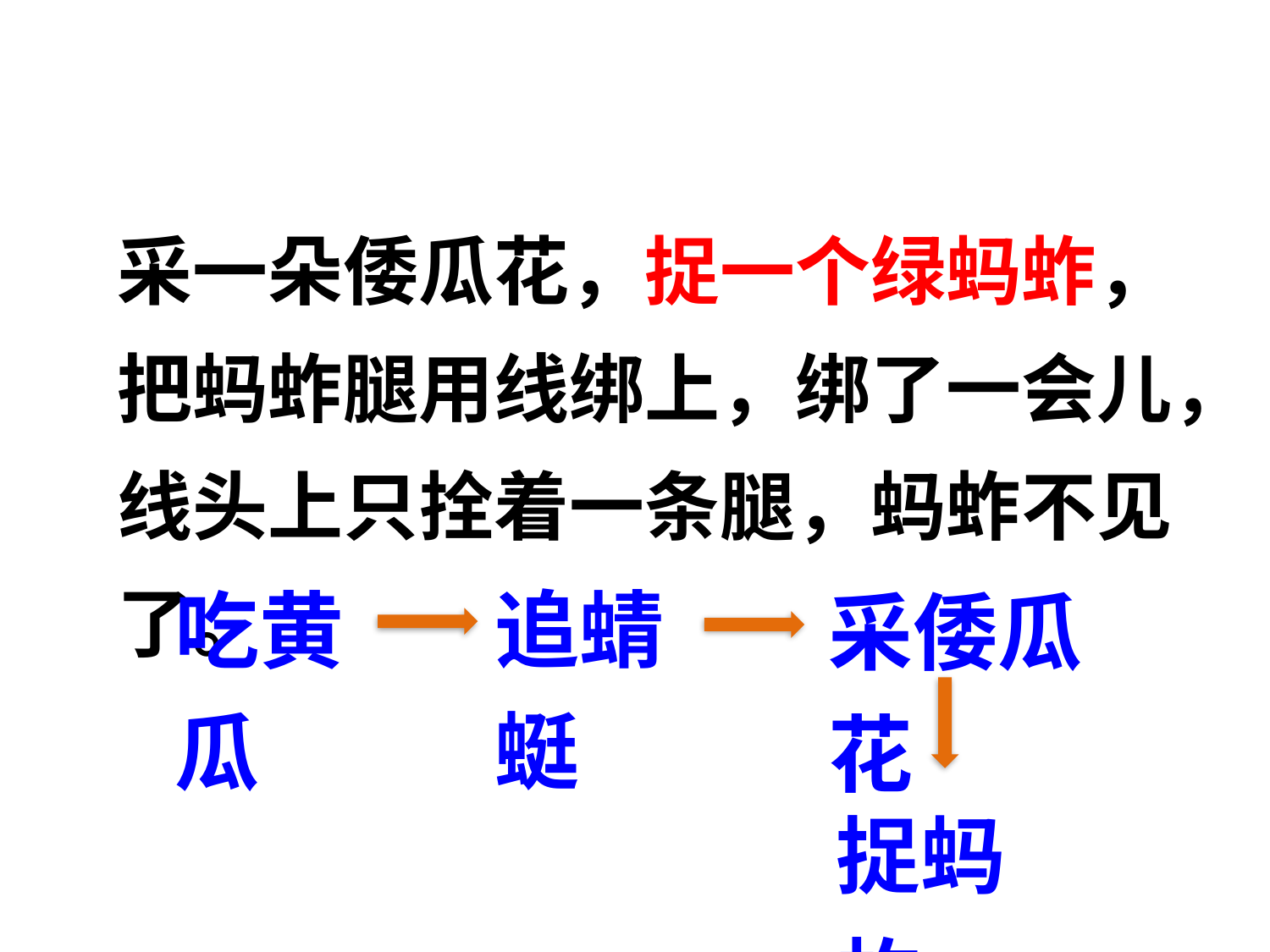

采一朵倭瓜花，捉一个绿蚂蚱，把蚂蚱腿用线绑上，绑了一会儿，线头上只拴着一条腿，蚂蚱不见了。
追蜻蜓
吃黄瓜
采倭瓜花

捉蚂蚱